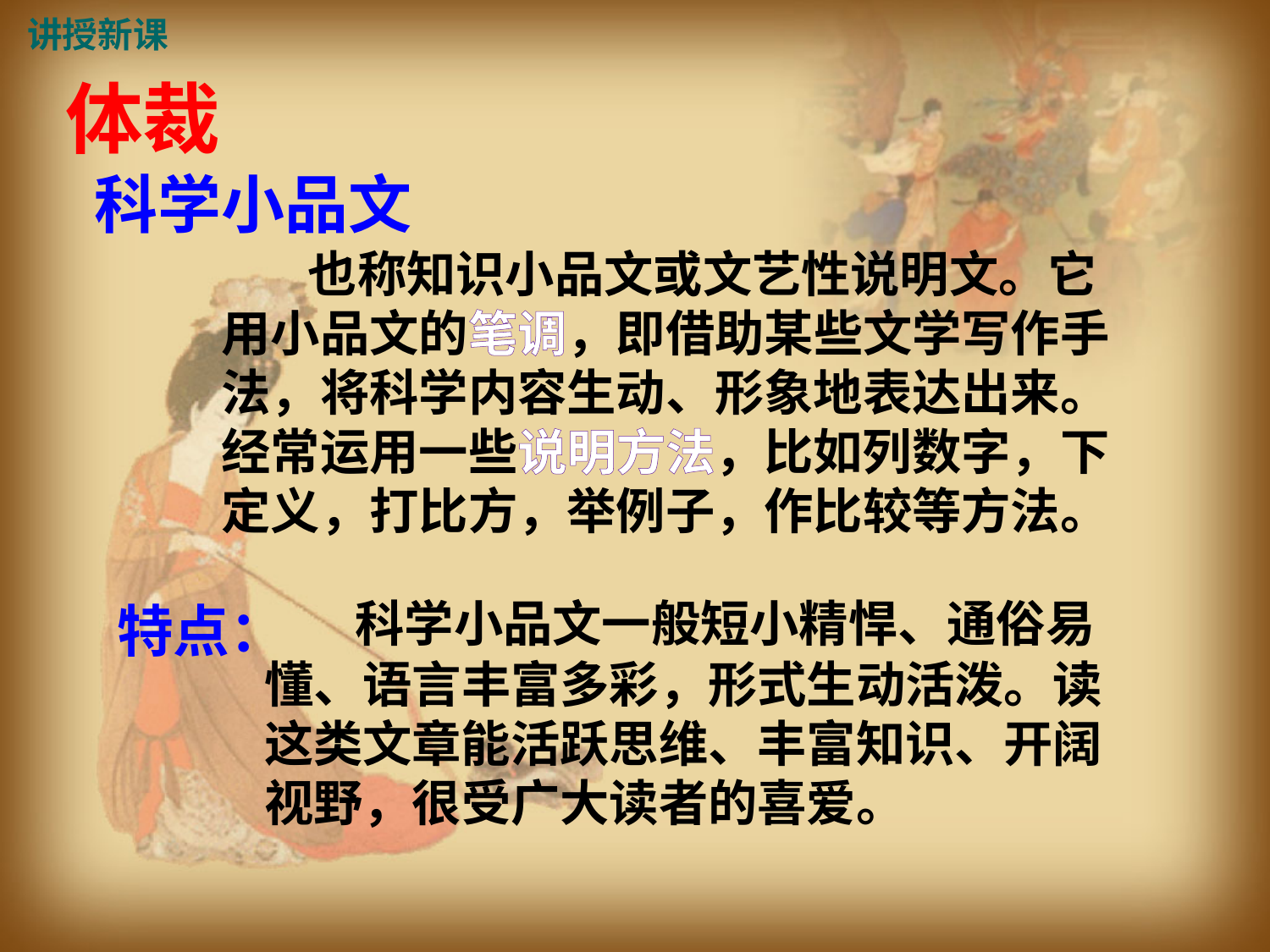

讲授新课
体裁
科学小品文
        也称知识小品文或文艺性说明文。它用小品文的笔调，即借助某些文学写作手法，将科学内容生动、形象地表达出来。经常运用一些说明方法，比如列数字，下定义，打比方，举例子，作比较等方法。
      科学小品文一般短小精悍、通俗易懂、语言丰富多彩，形式生动活泼。读这类文章能活跃思维、丰富知识、开阔视野，很受广大读者的喜爱。
特点：